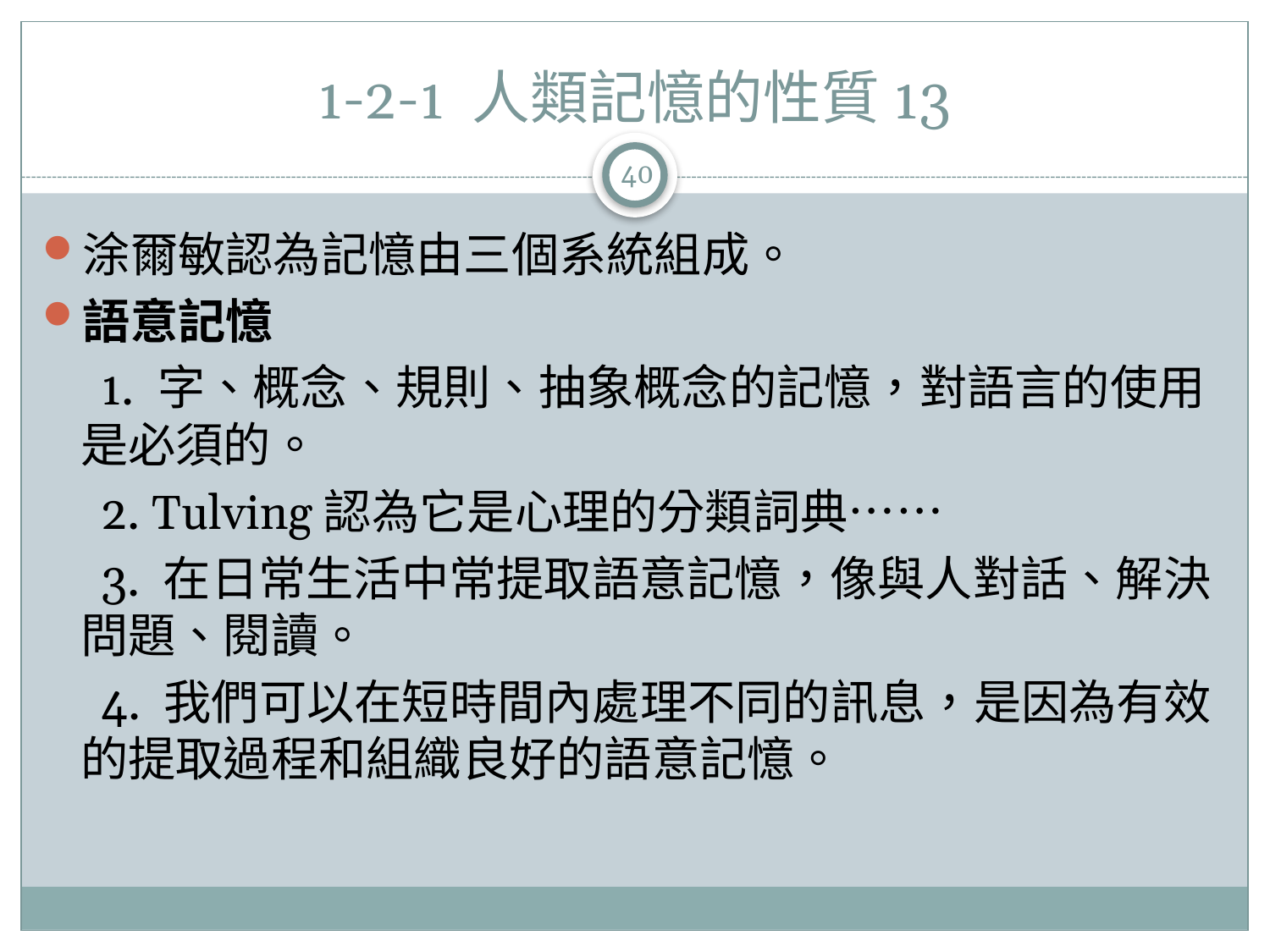

# 1-2-1 人類記憶的性質13
40
涂爾敏認為記憶由三個系統組成。
語意記憶
　1. 字、概念、規則、抽象概念的記憶，對語言的使用是必須的。
　2. Tulving認為它是心理的分類詞典……
　3. 在日常生活中常提取語意記憶，像與人對話、解決問題、閱讀。
　4. 我們可以在短時間內處理不同的訊息，是因為有效的提取過程和組織良好的語意記憶。